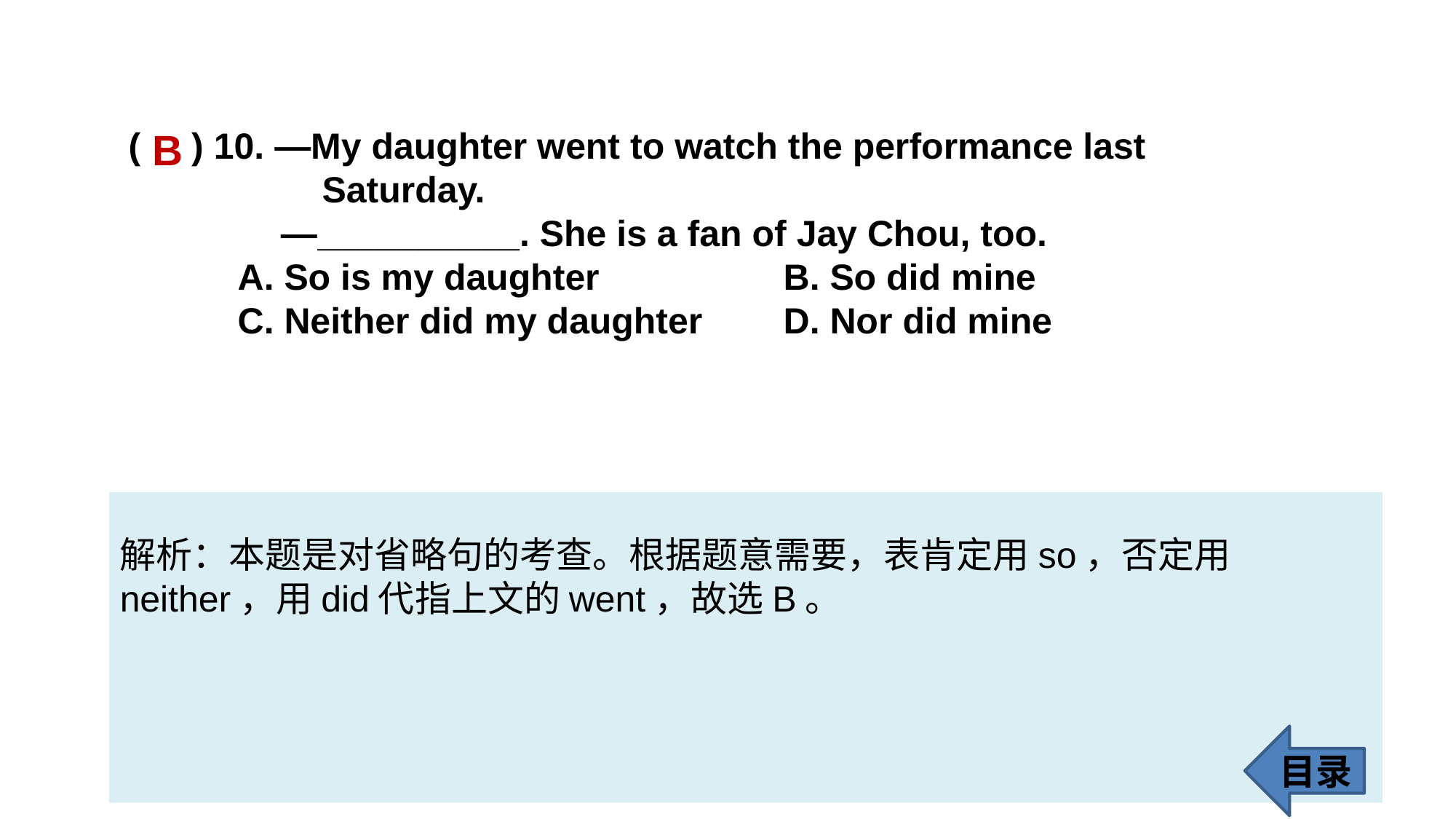

(     ) 10. —My daughter went to watch the performance last
                   Saturday.
               —__________. She is a fan of Jay Chou, too.
	A. So is my daughter 		B. So did mine
	C. Neither did my daughter 	D. Nor did mine
B

解析：本题是对省略句的考查。根据题意需要，表肯定用so，否定用neither，用did代指上文的went，故选B。
目录
69